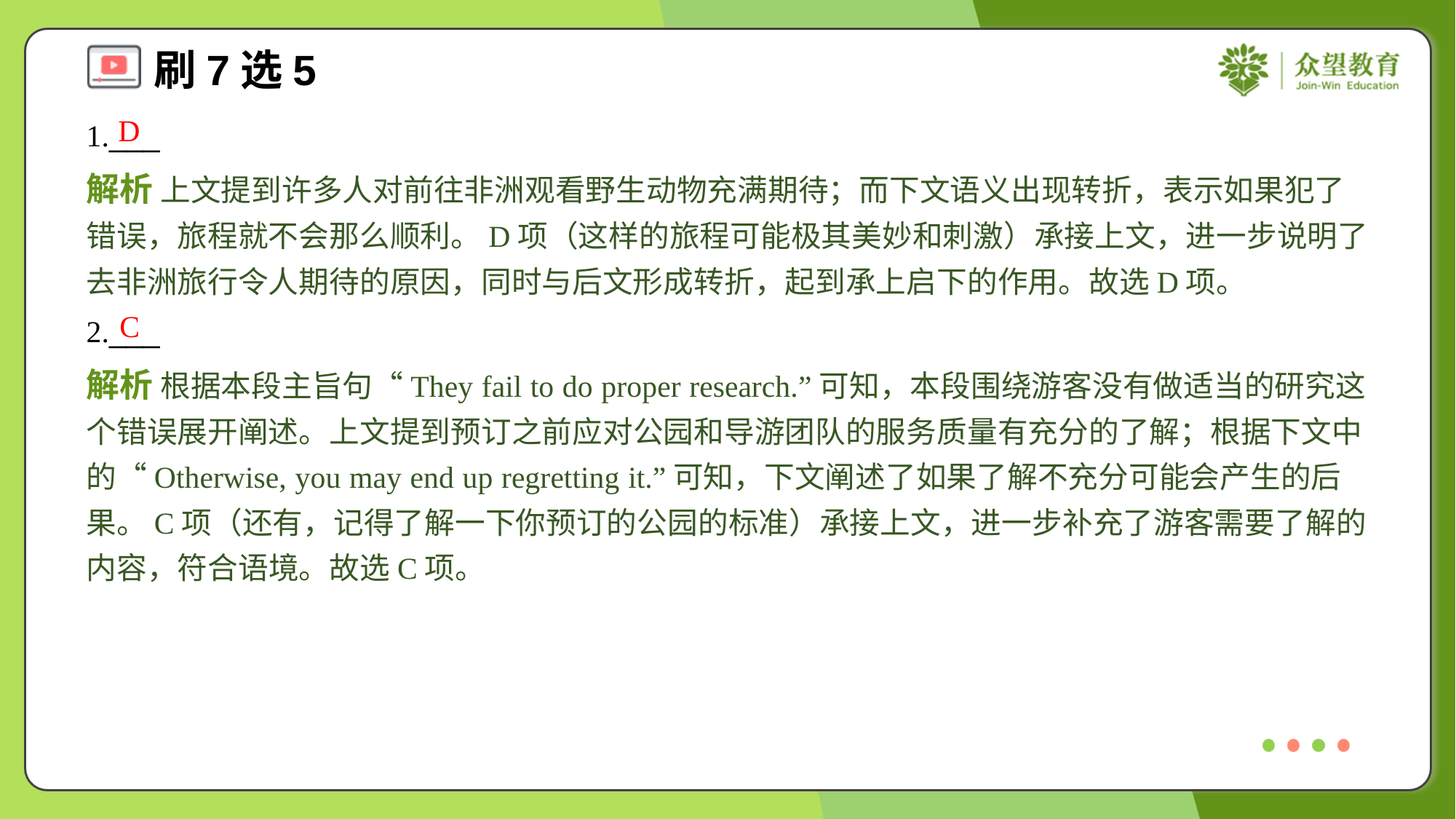

D
1.___
解析 上文提到许多人对前往非洲观看野生动物充满期待；而下文语义出现转折，表示如果犯了错误，旅程就不会那么顺利。D项（这样的旅程可能极其美妙和刺激）承接上文，进一步说明了去非洲旅行令人期待的原因，同时与后文形成转折，起到承上启下的作用。故选D项。
C
2.___
解析 根据本段主旨句“They fail to do proper research.”可知，本段围绕游客没有做适当的研究这个错误展开阐述。上文提到预订之前应对公园和导游团队的服务质量有充分的了解；根据下文中的“Otherwise, you may end up regretting it.”可知，下文阐述了如果了解不充分可能会产生的后果。C项（还有，记得了解一下你预订的公园的标准）承接上文，进一步补充了游客需要了解的内容，符合语境。故选C项。